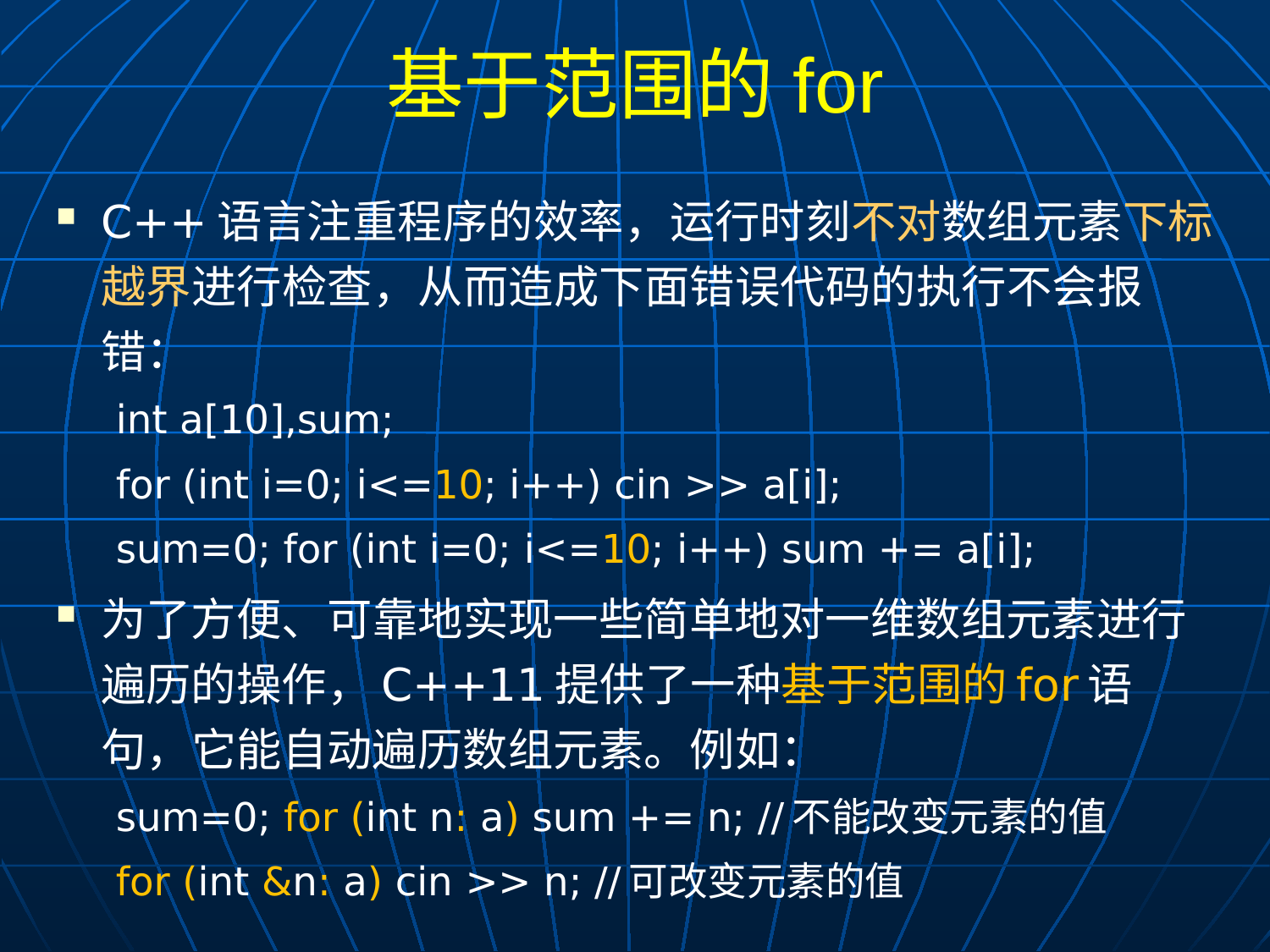

# 基于范围的for
C++语言注重程序的效率，运行时刻不对数组元素下标越界进行检查，从而造成下面错误代码的执行不会报错：
int a[10],sum;
for (int i=0; i<=10; i++) cin >> a[i];
sum=0; for (int i=0; i<=10; i++) sum += a[i];
为了方便、可靠地实现一些简单地对一维数组元素进行遍历的操作，C++11提供了一种基于范围的for语句，它能自动遍历数组元素。例如：
sum=0; for (int n: a) sum += n; //不能改变元素的值
for (int &n: a) cin >> n; //可改变元素的值